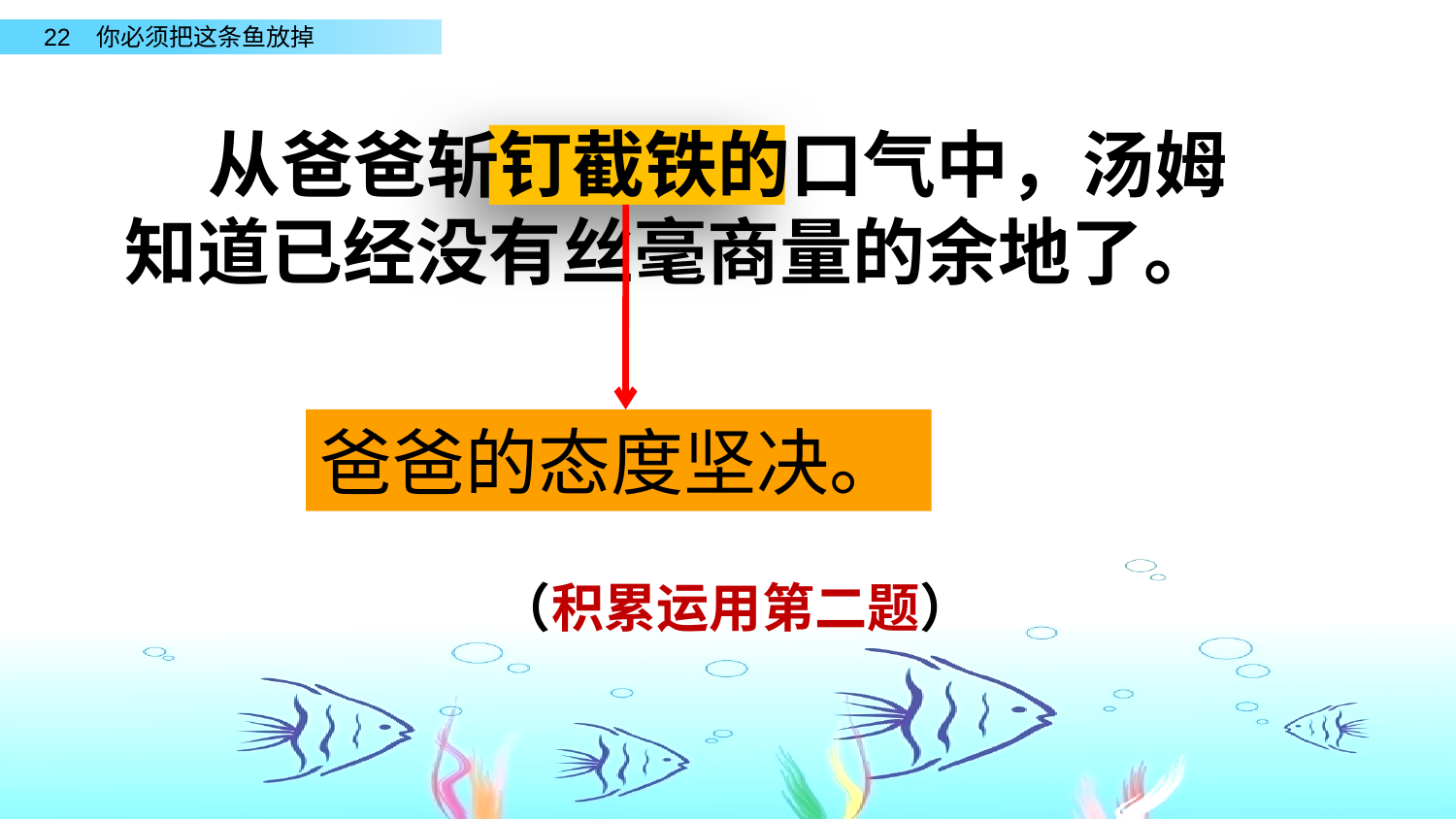

从爸爸斩钉截铁的口气中，汤姆知道已经没有丝毫商量的余地了。

爸爸的态度坚决。
（积累运用第二题）